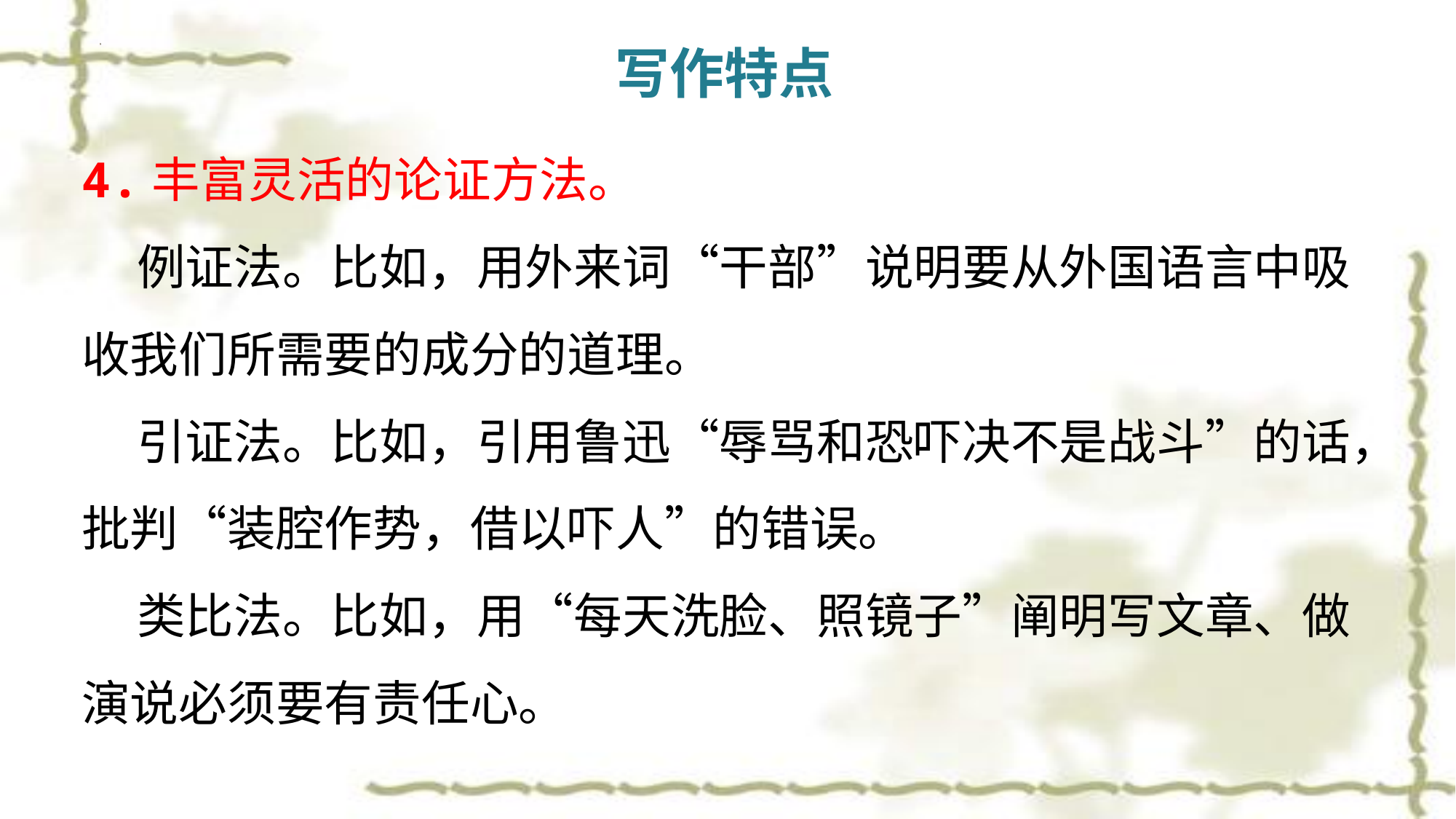

写作特点
4.丰富灵活的论证方法。
    例证法。比如，用外来词“干部”说明要从外国语言中吸收我们所需要的成分的道理。
    引证法。比如，引用鲁迅“辱骂和恐吓决不是战斗”的话，批判“装腔作势，借以吓人”的错误。
    类比法。比如，用“每天洗脸、照镜子”阐明写文章、做演说必须要有责任心。